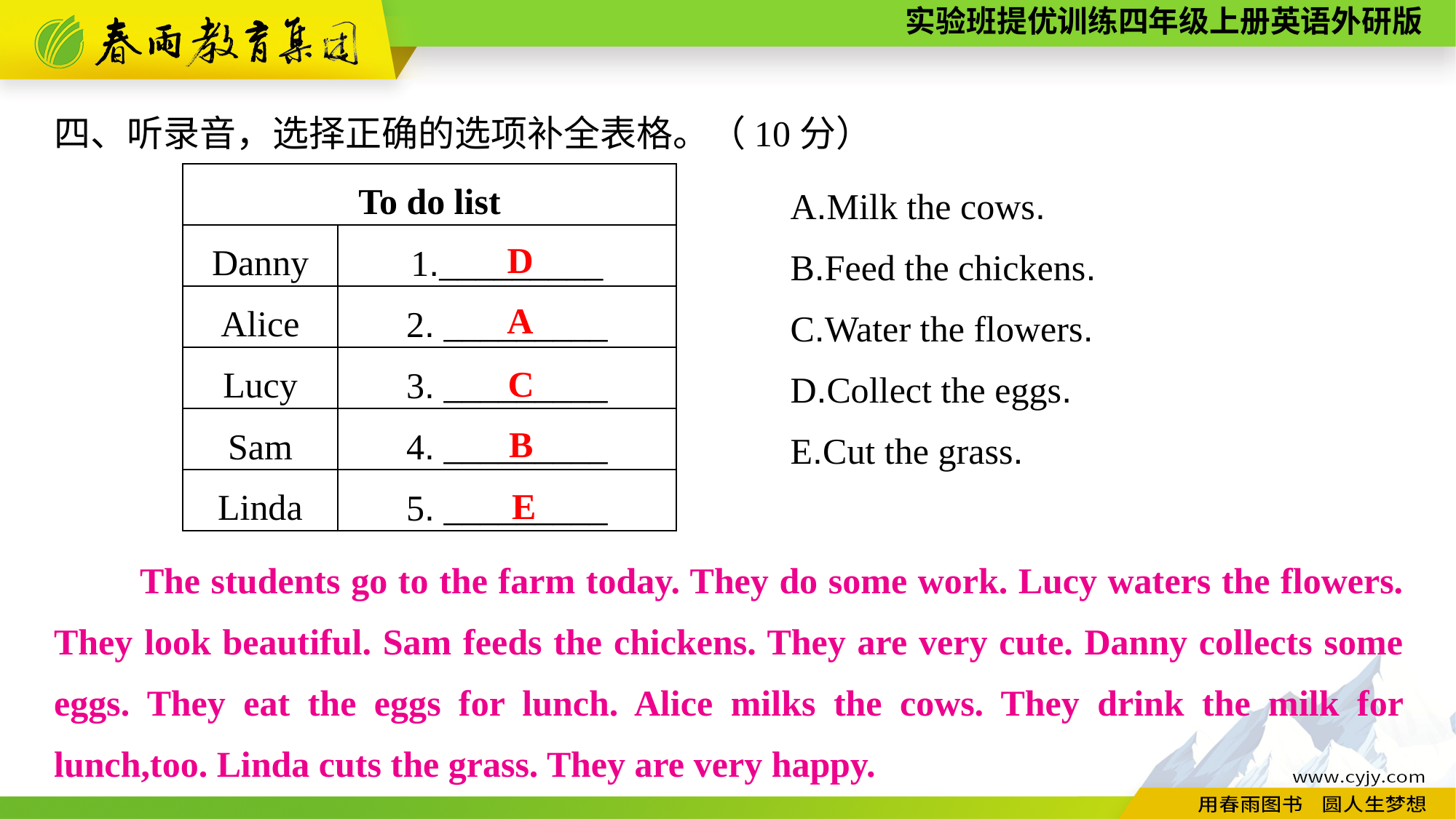

四、听录音，选择正确的选项补全表格。（10分）
A.Milk the cows.
B.Feed the chickens.
C.Water the flowers.
D.Collect the eggs.
E.Cut the grass.
| To do list |  |
| --- | --- |
| Danny | 1.\_\_\_\_\_\_\_\_\_ |
| Alice | 2. \_\_\_\_\_\_\_\_\_ |
| Lucy | 3. \_\_\_\_\_\_\_\_\_ |
| Sam | 4. \_\_\_\_\_\_\_\_\_ |
| Linda | 5. \_\_\_\_\_\_\_\_\_ |
D
A
C
B
E
The students go to the farm today. They do some work. Lucy waters the flowers. They look beautiful. Sam feeds the chickens. They are very cute. Danny collects some eggs. They eat the eggs for lunch. Alice milks the cows. They drink the milk for lunch,too. Linda cuts the grass. They are very happy.